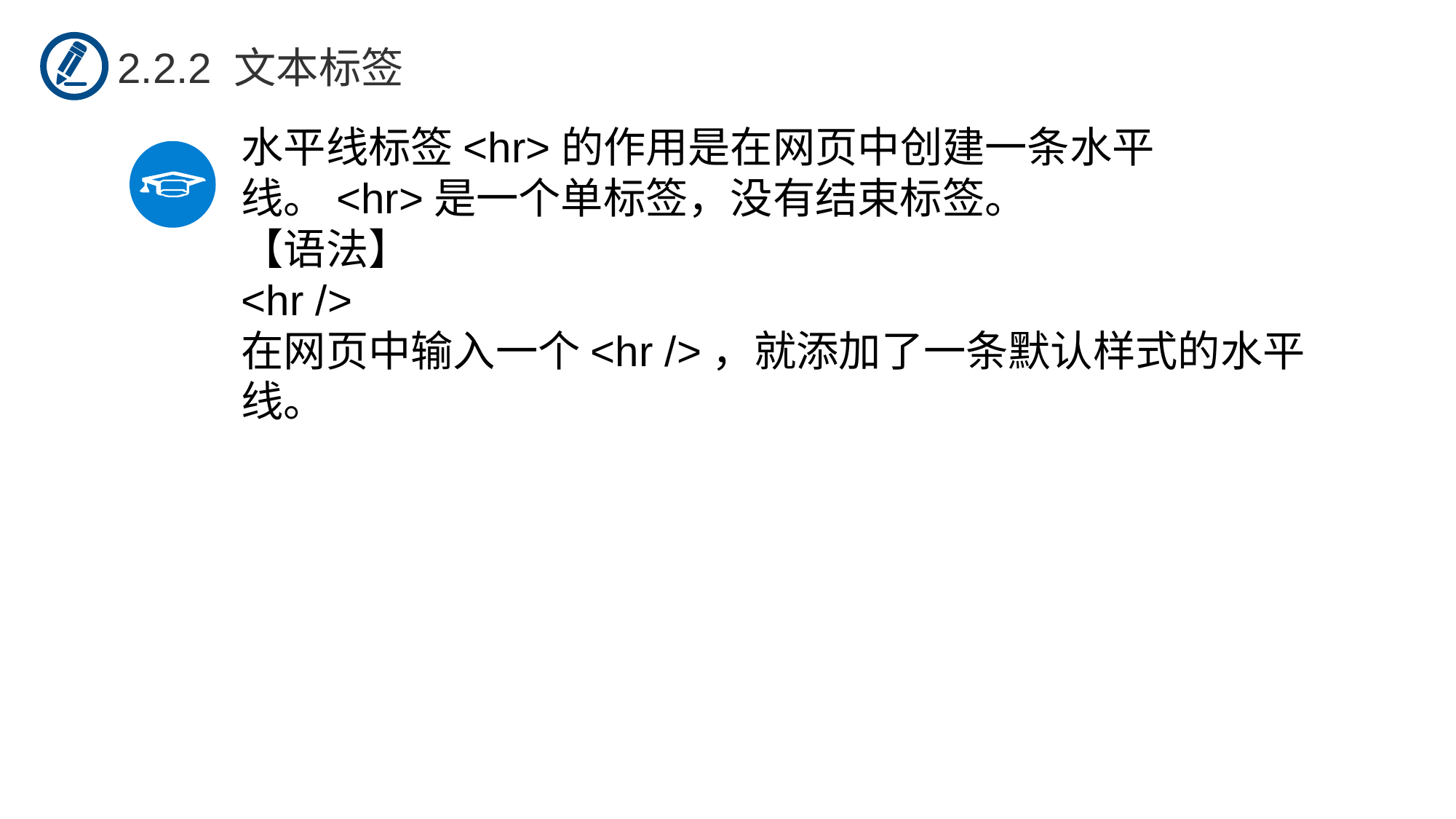

2.2.2 文本标签
水平线标签<hr>的作用是在网页中创建一条水平线。<hr>是一个单标签，没有结束标签。
【语法】
<hr />
在网页中输入一个<hr />，就添加了一条默认样式的水平线。